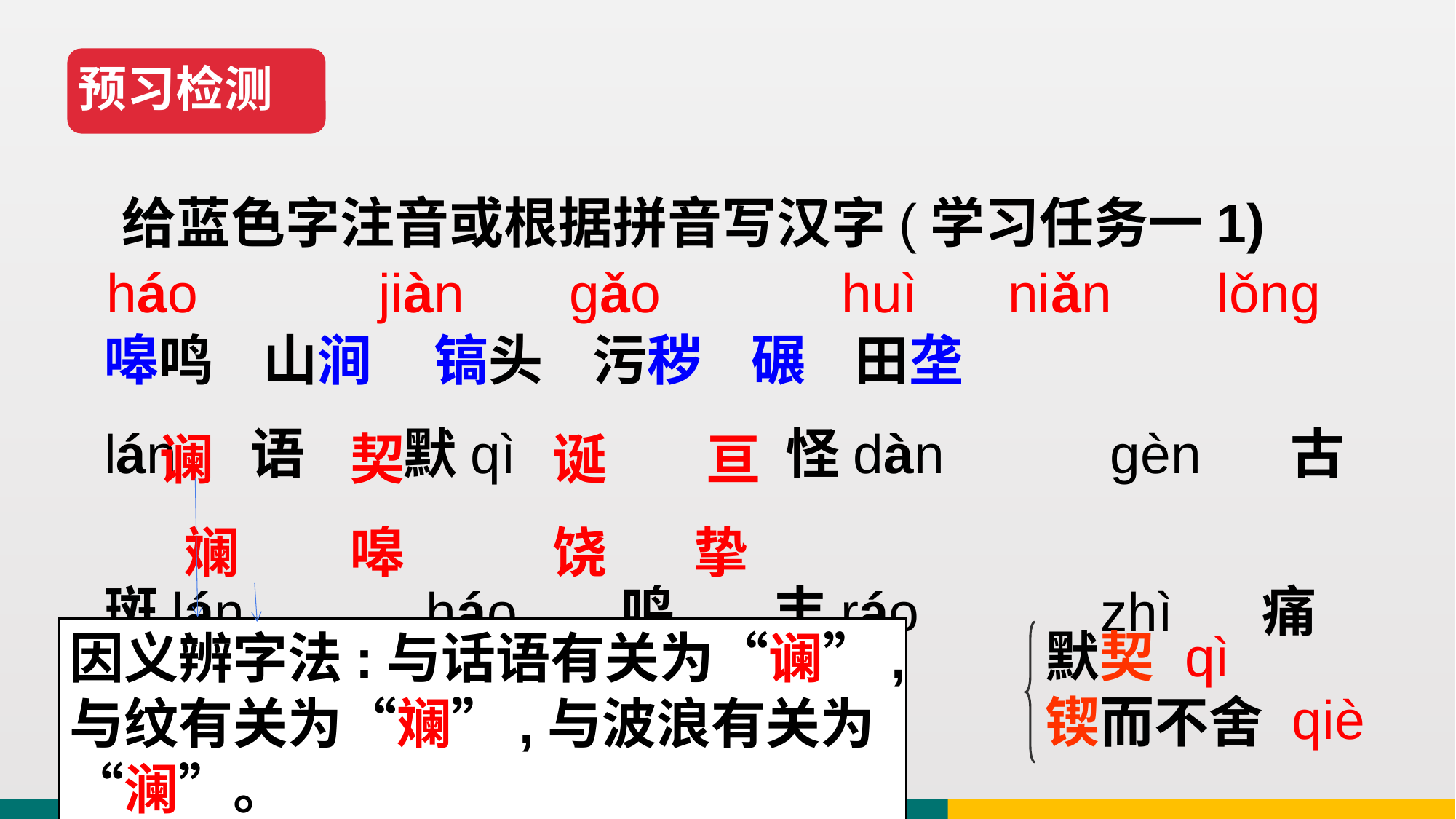

预习检测
给蓝色字注音或根据拼音写汉字(学习任务一1)
háo            jiàn       gǎo            huì      niǎn       lǒng
嗥鸣    山涧     镐头    污秽    碾    田垄
lán    语        默qì                 怪dàn           gèn     古
斑lán            háo      鸣        丰ráo            zhì     痛

  谰           契            诞        亘
    斓         嗥            饶       挚
默契
锲而不舍
qì
因义辨字法:与话语有关为“谰”,与纹有关为“斓”,与波浪有关为“澜”。

qiè